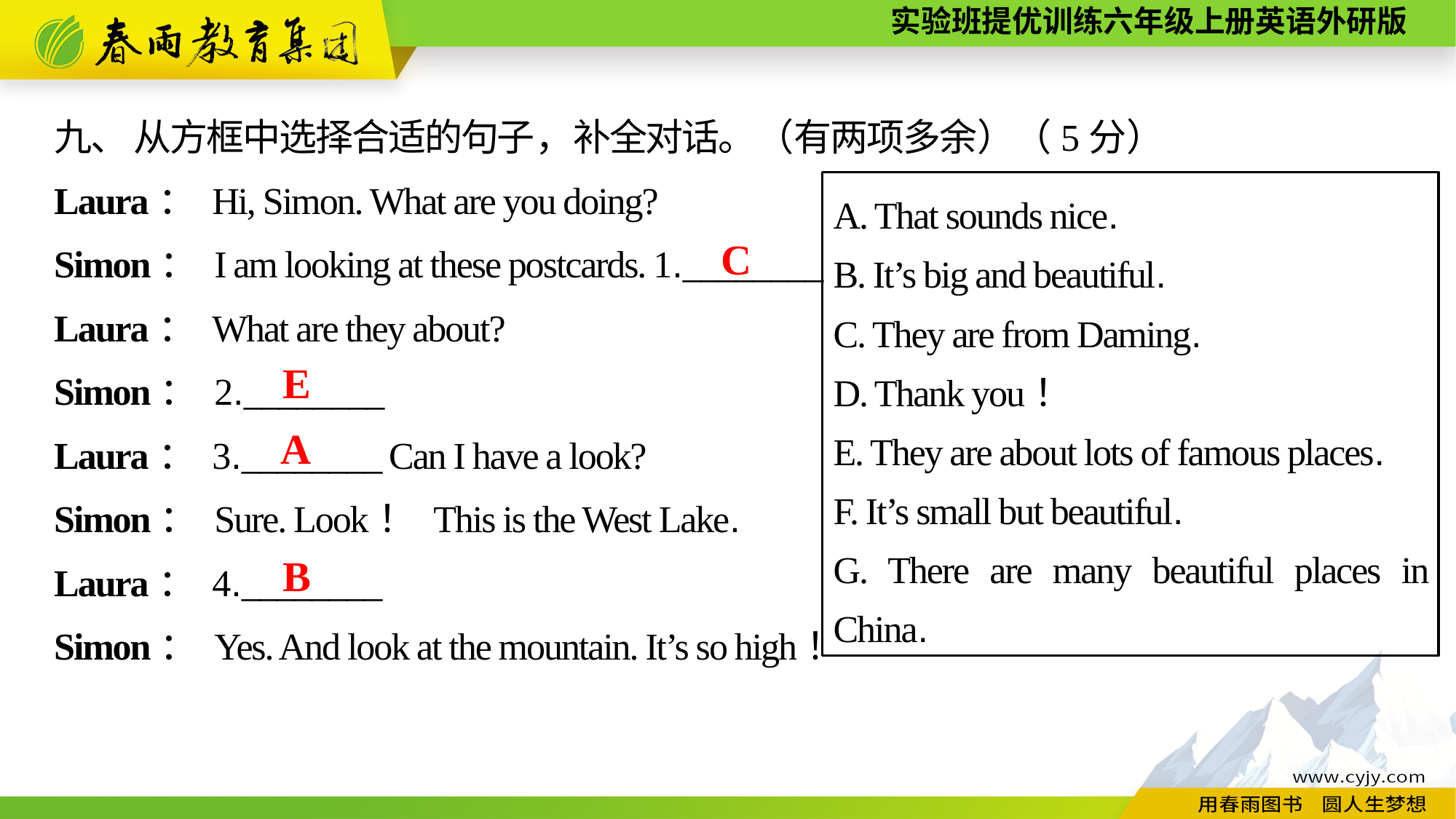

九、 从方框中选择合适的句子，补全对话。（有两项多余）（5分）
Laura： Hi, Simon. What are you doing?
Simon： I am looking at these postcards. 1.________
Laura： What are they about?
Simon： 2.________
Laura： 3.________ Can I have a look?
Simon： Sure. Look！ This is the West Lake.
Laura： 4.________
Simon： Yes. And look at the mountain. It’s so high！
A. That sounds nice.
B. It’s big and beautiful.
C. They are from Daming.
D. Thank you！
E. They are about lots of famous places.
F. It’s small but beautiful.
G. There are many beautiful places in China.
C
E
A
B